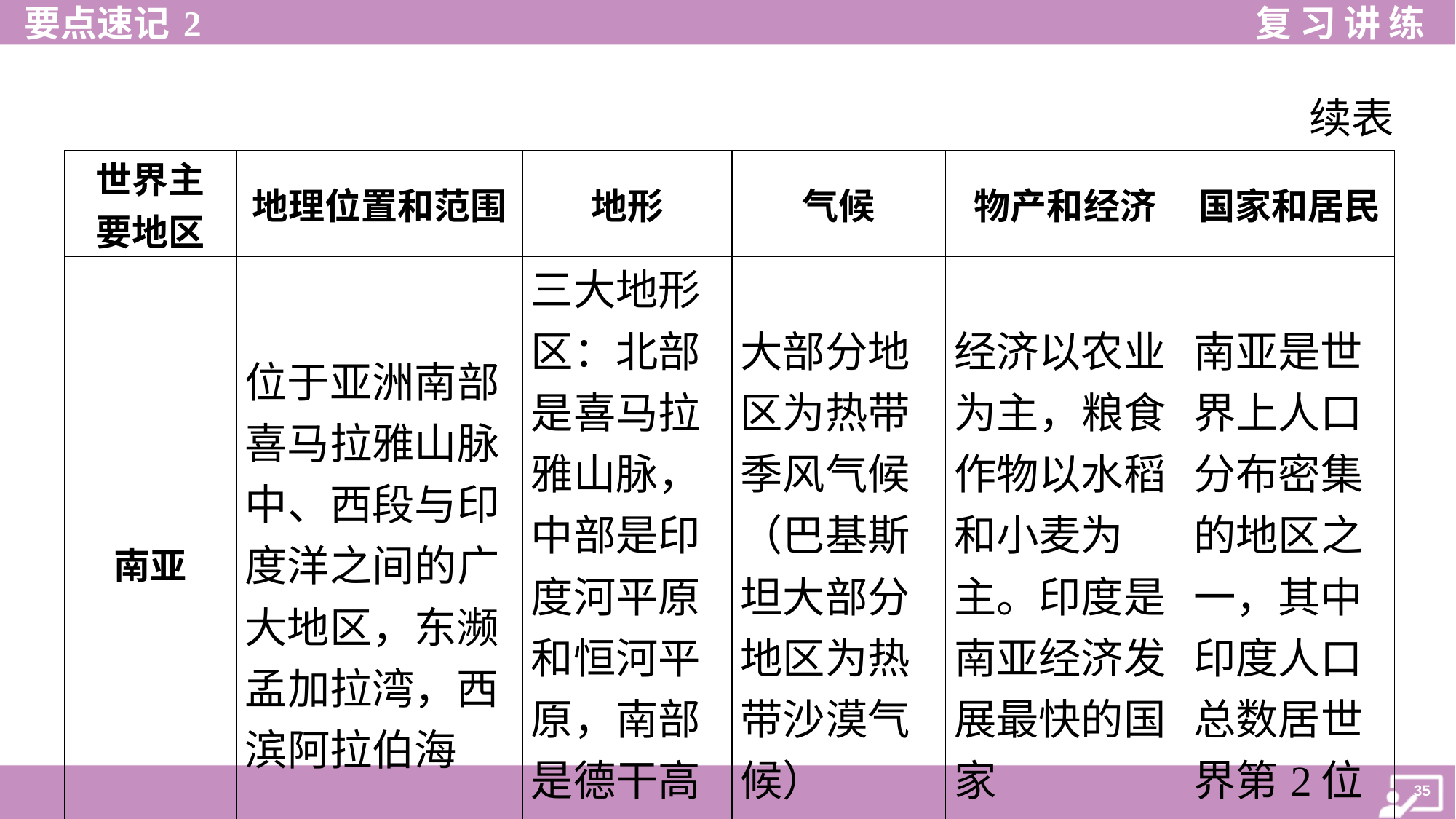

续表
| 世界主 要地区 | 地理位置和范围 | 地形 | 气候 | 物产和经济 | 国家和居民 |
| --- | --- | --- | --- | --- | --- |
| 南亚 | 位于亚洲南部喜马拉雅山脉中、西段与印度洋之间的广大地区，东濒孟加拉湾，西滨阿拉伯海 | 三大地形区：北部是喜马拉雅山脉，中部是印度河平原 和恒河平原，南部是德干高原 | 大部分地区为热带季风气候（巴基斯坦大部分地区为热带沙漠气候） | 经济以农业为主，粮食作物以水稻和小麦为主。印度是南亚经济发展最快的国家 | 南亚是世界上人口分布密集的地区之一，其中 印度人口总数居世界第2位 |